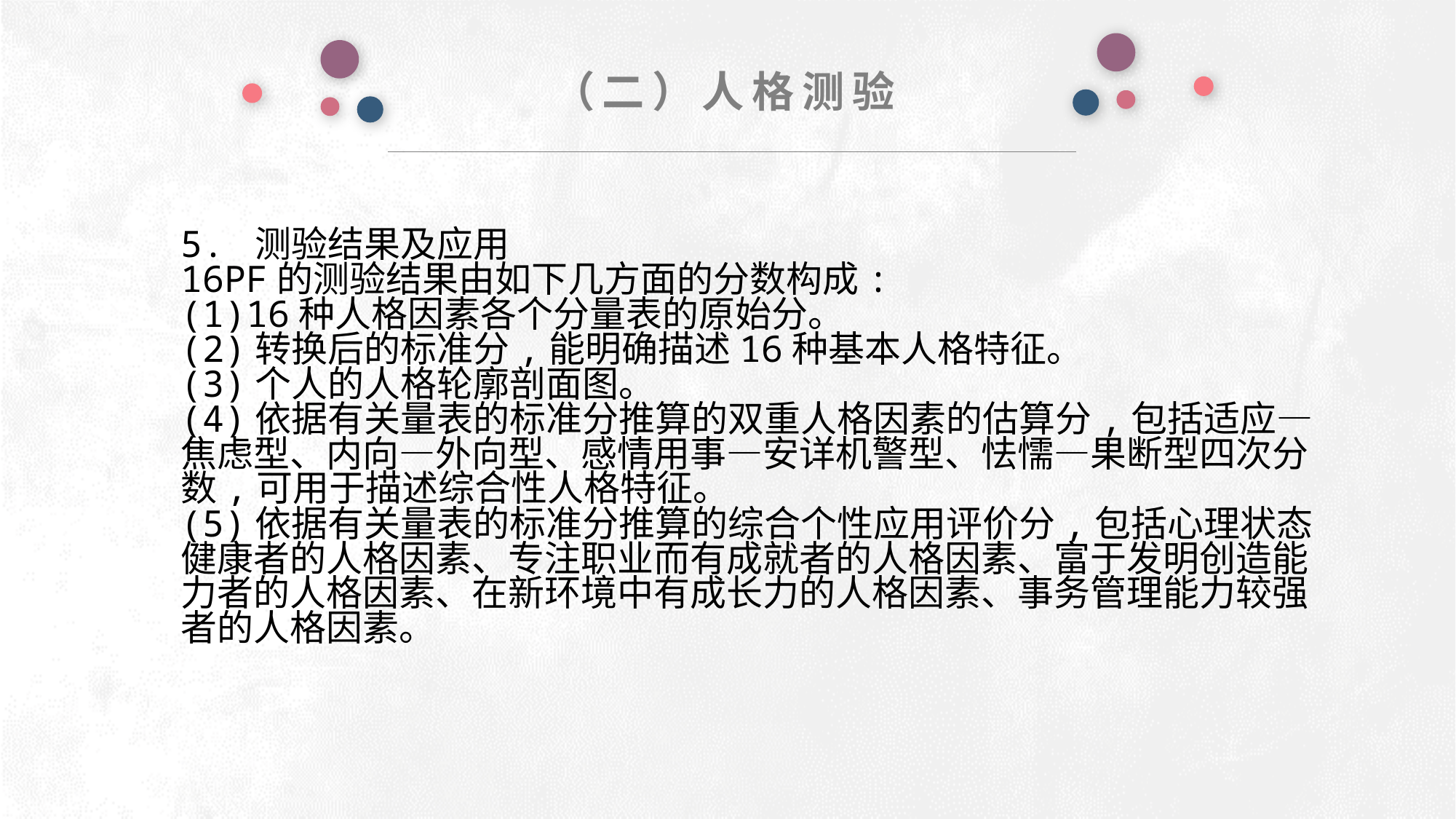

（二）人格测验

e7d195523061f1c0deeec63e560781cfd59afb0ea006f2a87ABB68BF51EA6619813959095094C18C62A12F549504892A4AAA8C1554C6663626E05CA27F281A14E6983772AFC3FB97135759321DEA3D70CCCB10945EC5A0322096E752803368C2184698845E3CCD6DB7F651295A8E4F3FDC19EA64A2B4A4AC1434B55AAE41CF0BF61B375C23F3039959E085EE760725AA
5. 测验结果及应用
16PF的测验结果由如下几方面的分数构成:
(1)16种人格因素各个分量表的原始分。
(2)转换后的标准分,能明确描述16种基本人格特征。
(3)个人的人格轮廓剖面图。
(4)依据有关量表的标准分推算的双重人格因素的估算分,包括适应—焦虑型、内向—外向型、感情用事—安详机警型、怯懦—果断型四次分数,可用于描述综合性人格特征。
(5)依据有关量表的标准分推算的综合个性应用评价分,包括心理状态健康者的人格因素、专注职业而有成就者的人格因素、富于发明创造能力者的人格因素、在新环境中有成长力的人格因素、事务管理能力较强者的人格因素。